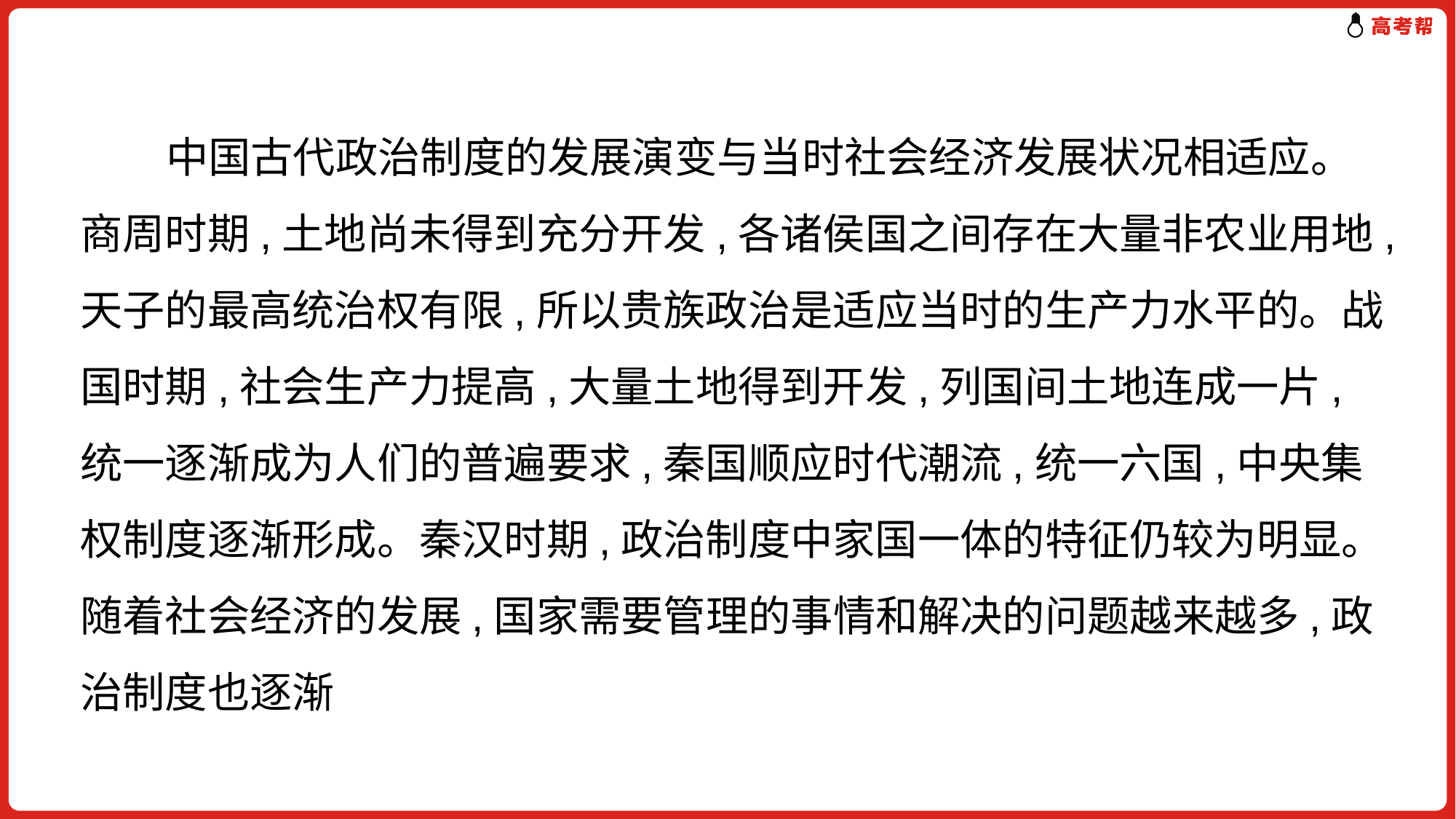

中国古代政治制度的发展演变与当时社会经济发展状况相适应。商周时期,土地尚未得到充分开发,各诸侯国之间存在大量非农业用地,天子的最高统治权有限,所以贵族政治是适应当时的生产力水平的。战国时期,社会生产力提高,大量土地得到开发,列国间土地连成一片,统一逐渐成为人们的普遍要求,秦国顺应时代潮流,统一六国,中央集权制度逐渐形成。秦汉时期,政治制度中家国一体的特征仍较为明显。随着社会经济的发展,国家需要管理的事情和解决的问题越来越多,政治制度也逐渐